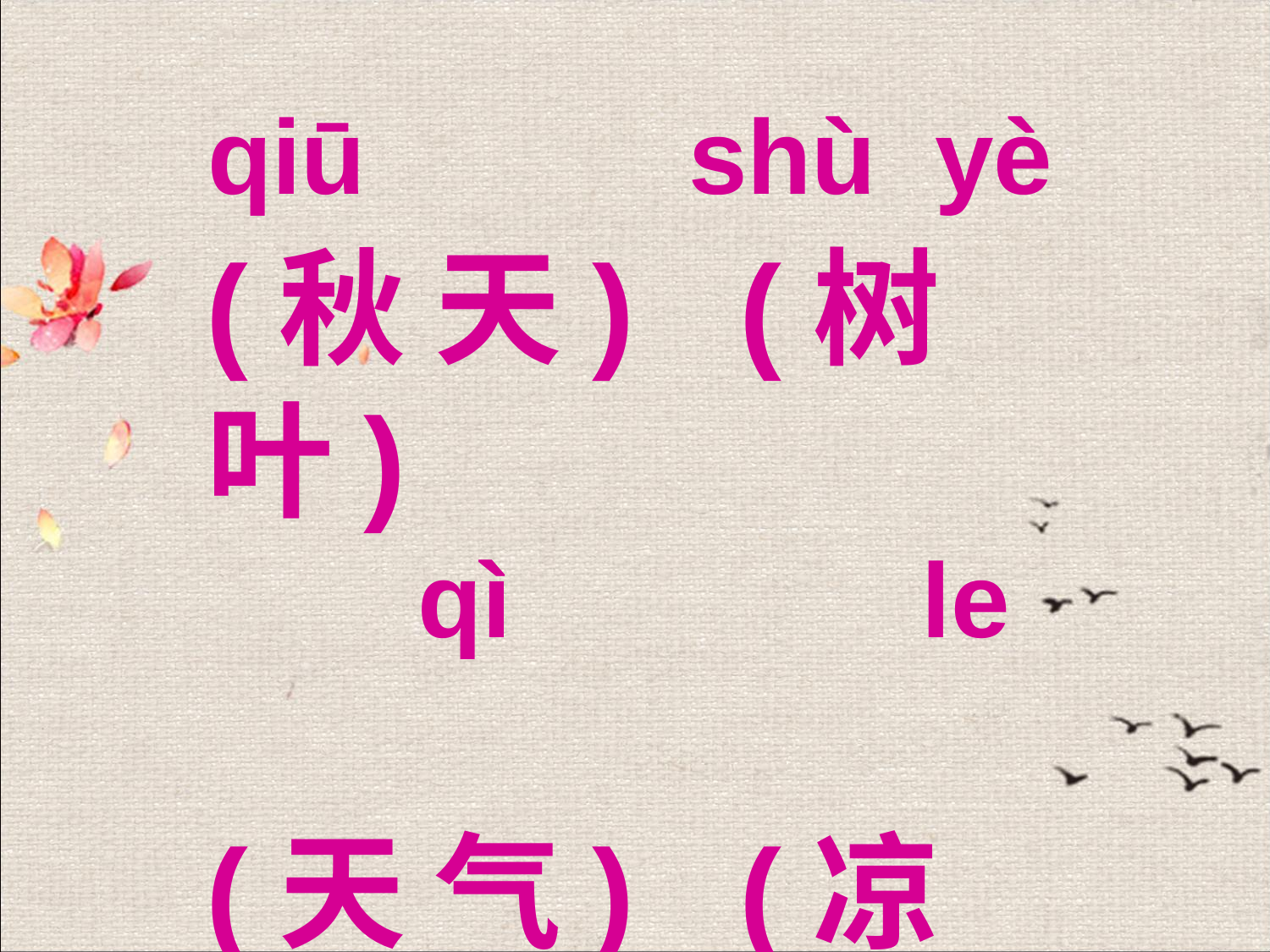

qiū           shù  yè
(秋 天)   (树  叶)

(天 气)   (凉 了)
qì              le